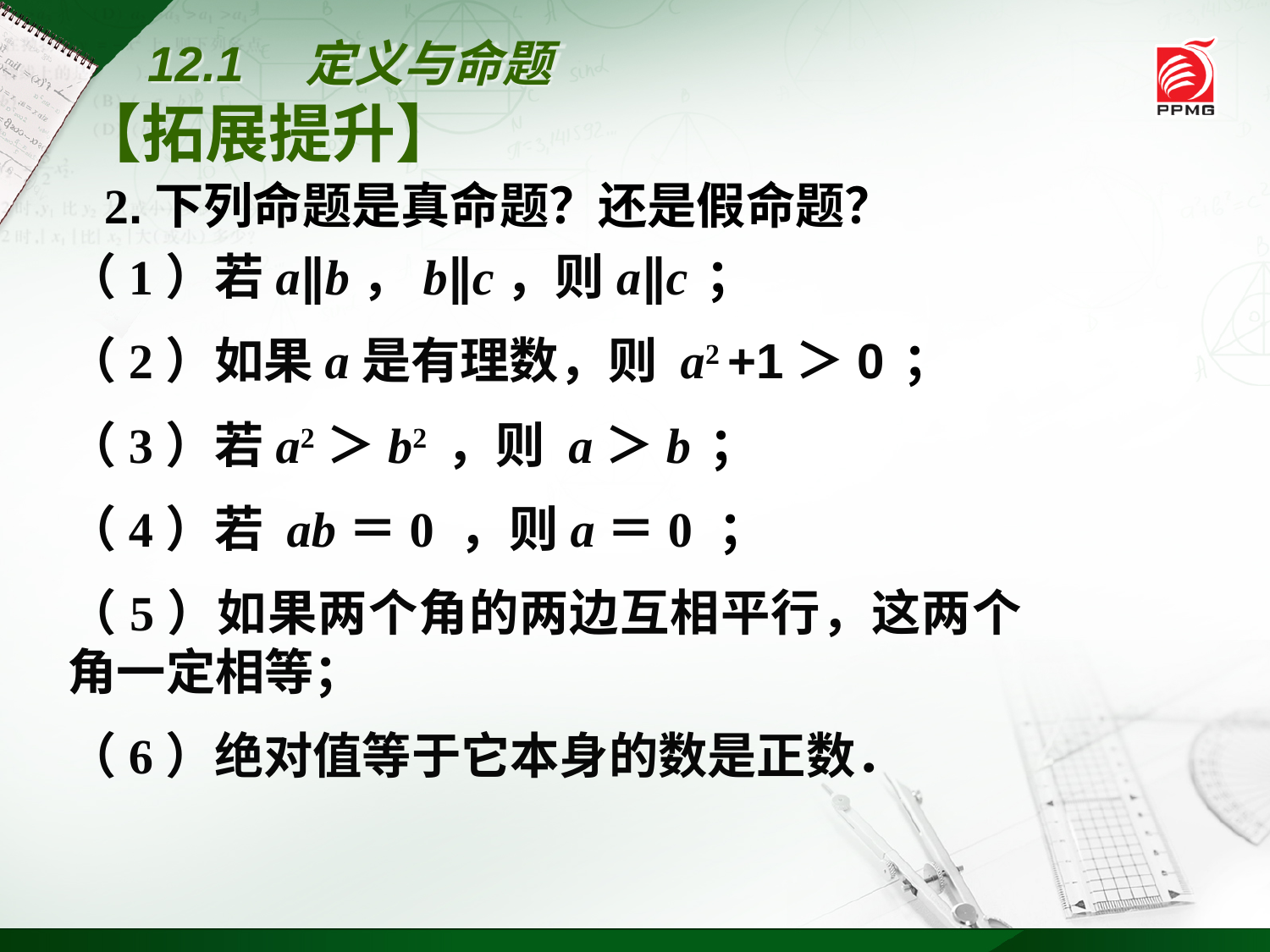

12.1　定义与命题
【拓展提升】
　　2.下列命题是真命题？还是假命题？
（1）若a∥b，b∥c，则a∥c ；
（2）如果a是有理数，则 a2 +1＞0 ；
（3）若a2＞b2 ，则 a＞b ；
（4）若 ab＝0 ，则a＝0 ；
（5）如果两个角的两边互相平行，这两个角一定相等；
（6）绝对值等于它本身的数是正数．